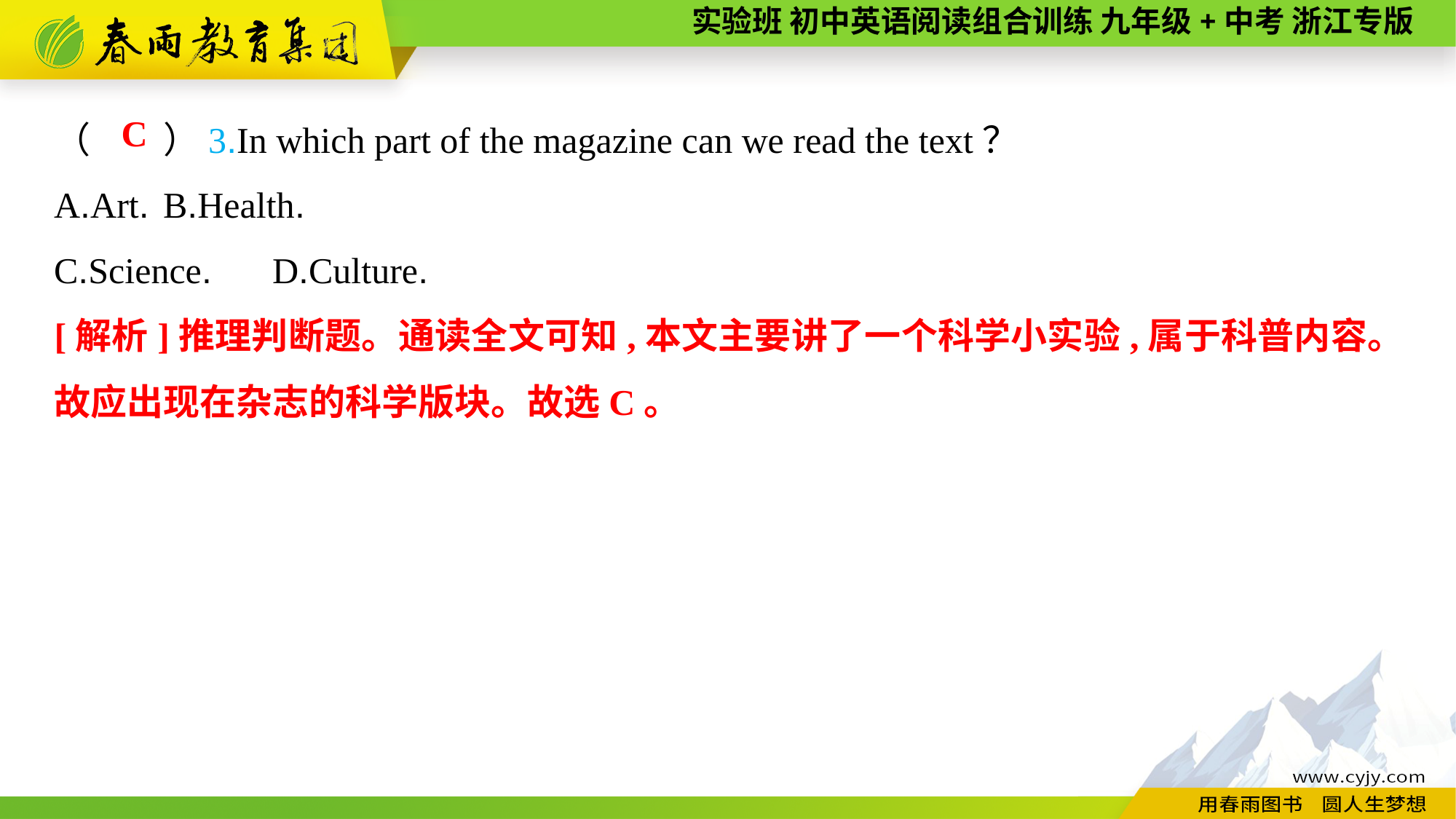

（　　）3.In which part of the magazine can we read the text？
A.Art.	B.Health.
C.Science.	D.Culture.
C
[解析]推理判断题。通读全文可知,本文主要讲了一个科学小实验,属于科普内容。故应出现在杂志的科学版块。故选C。